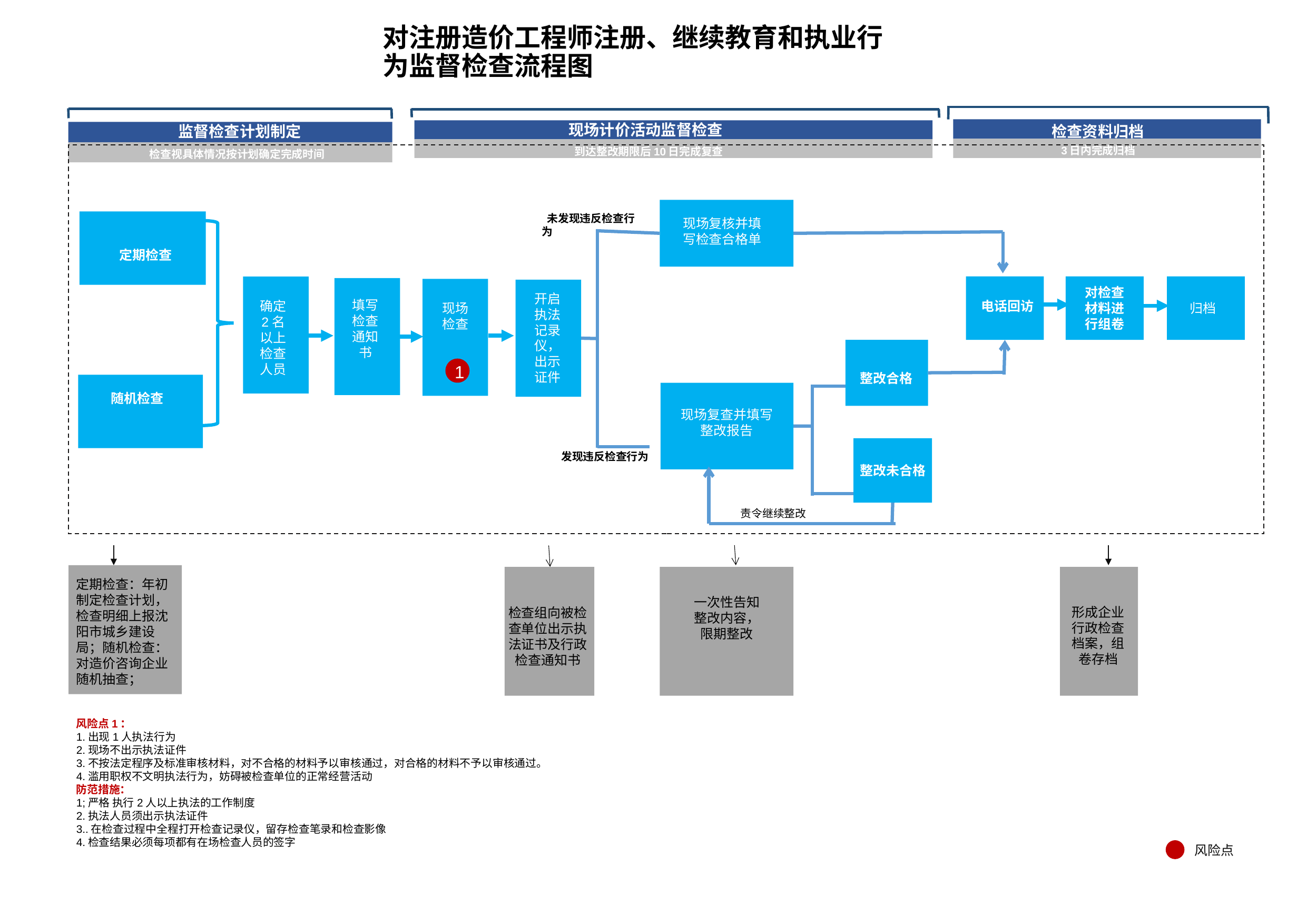

# 对注册造价工程师注册、继续教育和执业行为监督检查流程图
现场计价活动监督检查
监督检查计划制定
       检查资料归档

3日内完成归档
到达整改期限后10日完成复查
检查视具体情况按计划确定完成时间

 未发现违反检查行为

现场复核并填写检查合格单

定期检查

对检查材料进行组卷

现场检查

开启执法记录仪，出示证件
填写检查通知书

确定
2名
以上
检查
人员
电话回访
归档

1

整改合格

随机检查
现场复查并填写整改报告

 发现违反检查行为
整改未合格
 责令继续整改

定期检查：年初制定检查计划，检查明细上报沈阳市城乡建设局；随机检查：对造价咨询企业随机抽查；

形成企业行政检查档案，组卷存档

检查组向被检查单位出示执法证书及行政检查通知书
一次性告知整改内容，限期整改

风险点1：
1.出现1人执法行为
2.现场不出示执法证件
3.不按法定程序及标准审核材料，对不合格的材料予以审核通过，对合格的材料不予以审核通过。
4.滥用职权不文明执法行为，妨碍被检查单位的正常经营活动
防范措施：
1;严格 执行2人以上执法的工作制度
2.执法人员须出示执法证件
3..在检查过程中全程打开检查记录仪，留存检查笔录和检查影像
4.检查结果必须每项都有在场检查人员的签字

风险点